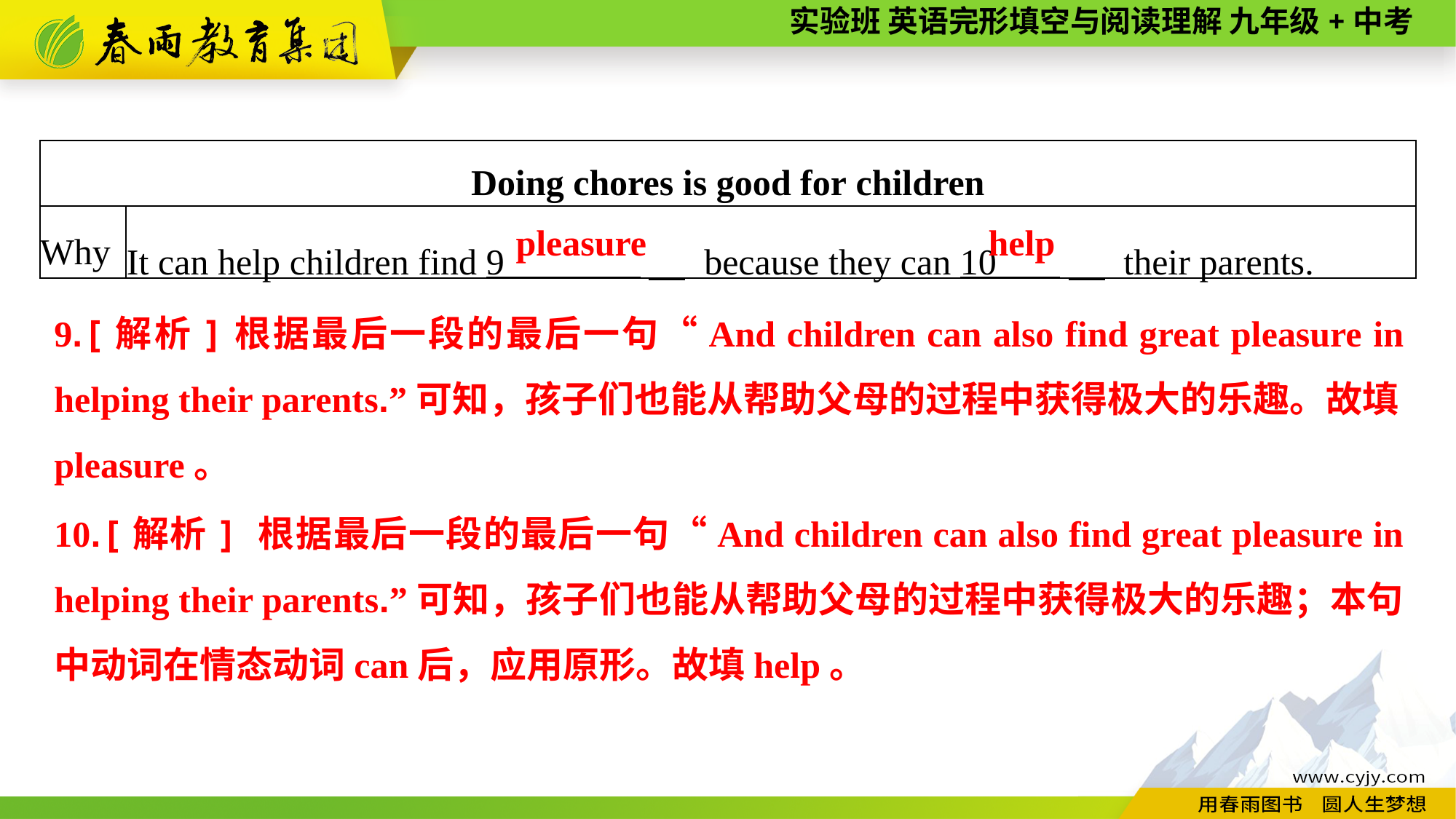

| Doing chores is good for children |  |
| --- | --- |
| Why | It can help children find 9 　 because they can 10 　 their parents. |
pleasure
help
9.[解析]根据最后一段的最后一句“And children can also find great pleasure in helping their parents.”可知，孩子们也能从帮助父母的过程中获得极大的乐趣。故填pleasure。
10.[解析] 根据最后一段的最后一句“And children can also find great pleasure in helping their parents.”可知，孩子们也能从帮助父母的过程中获得极大的乐趣；本句中动词在情态动词can后，应用原形。故填help。